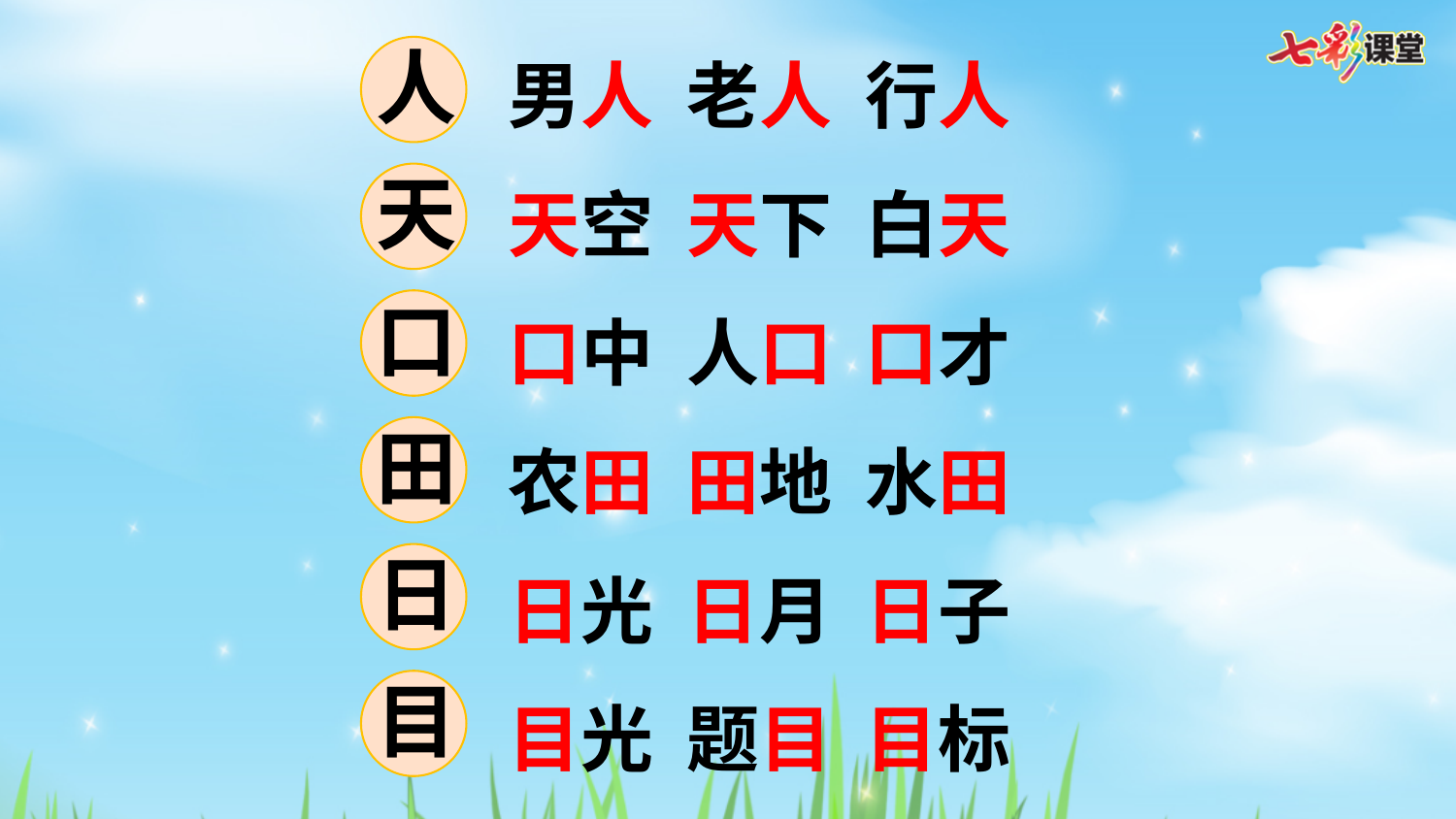

人

男人  老人  行人
天

天空  天下  白天
口

口中  人口  口才
田

农田  田地  水田
日

日光  日月  日子
目

目光  题目  目标